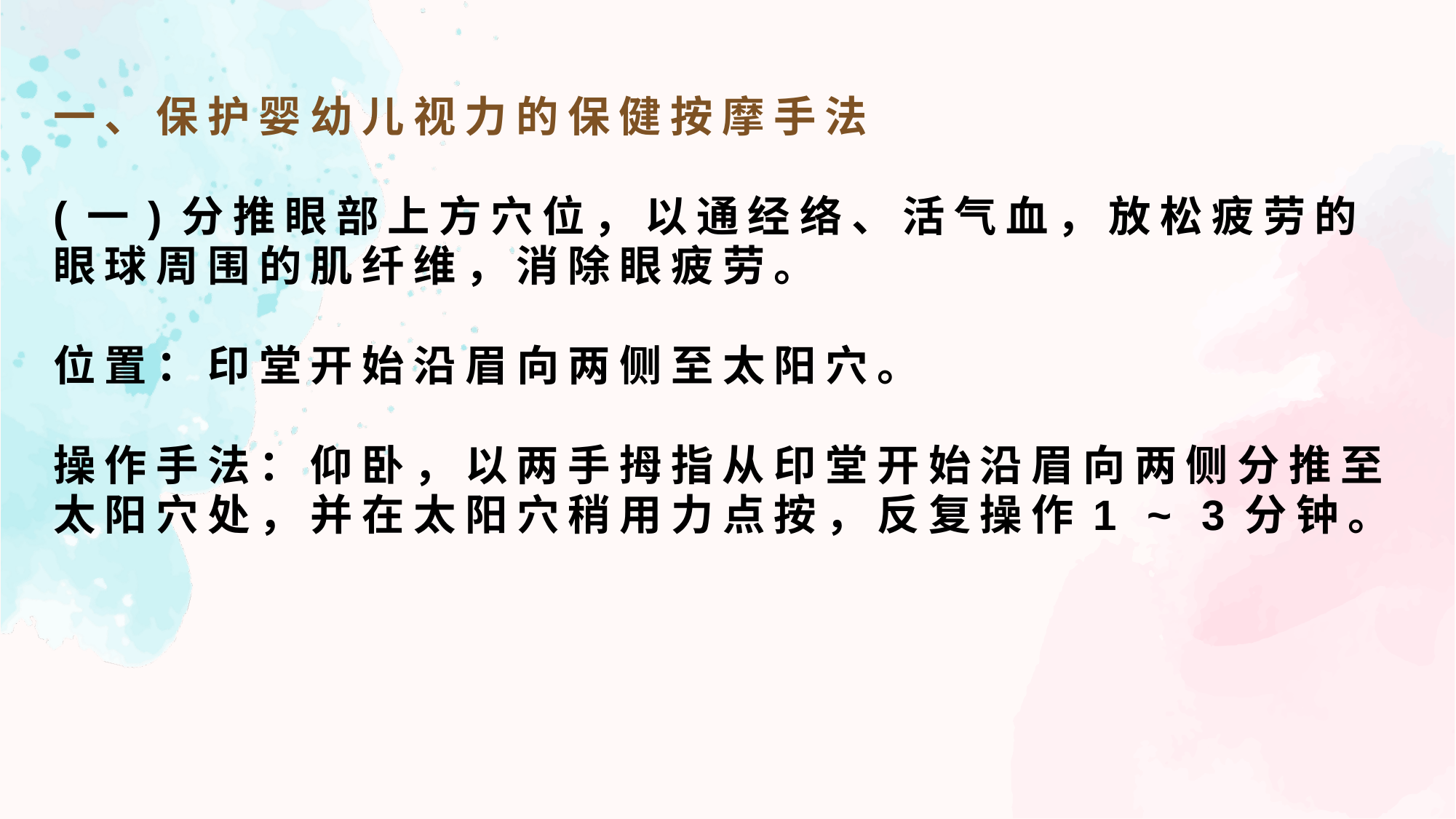

一、保护婴幼儿视力的保健按摩手法

(一)分推眼部上方穴位，以通经络、活气血，放松疲劳的眼球周围的肌纤维，消除眼疲劳。

位置：印堂开始沿眉向两侧至太阳穴。

操作手法：仰卧，以两手拇指从印堂开始沿眉向两侧分推至太阳穴处，并在太阳穴稍用力点按，反复操作1 ~ 3分钟。